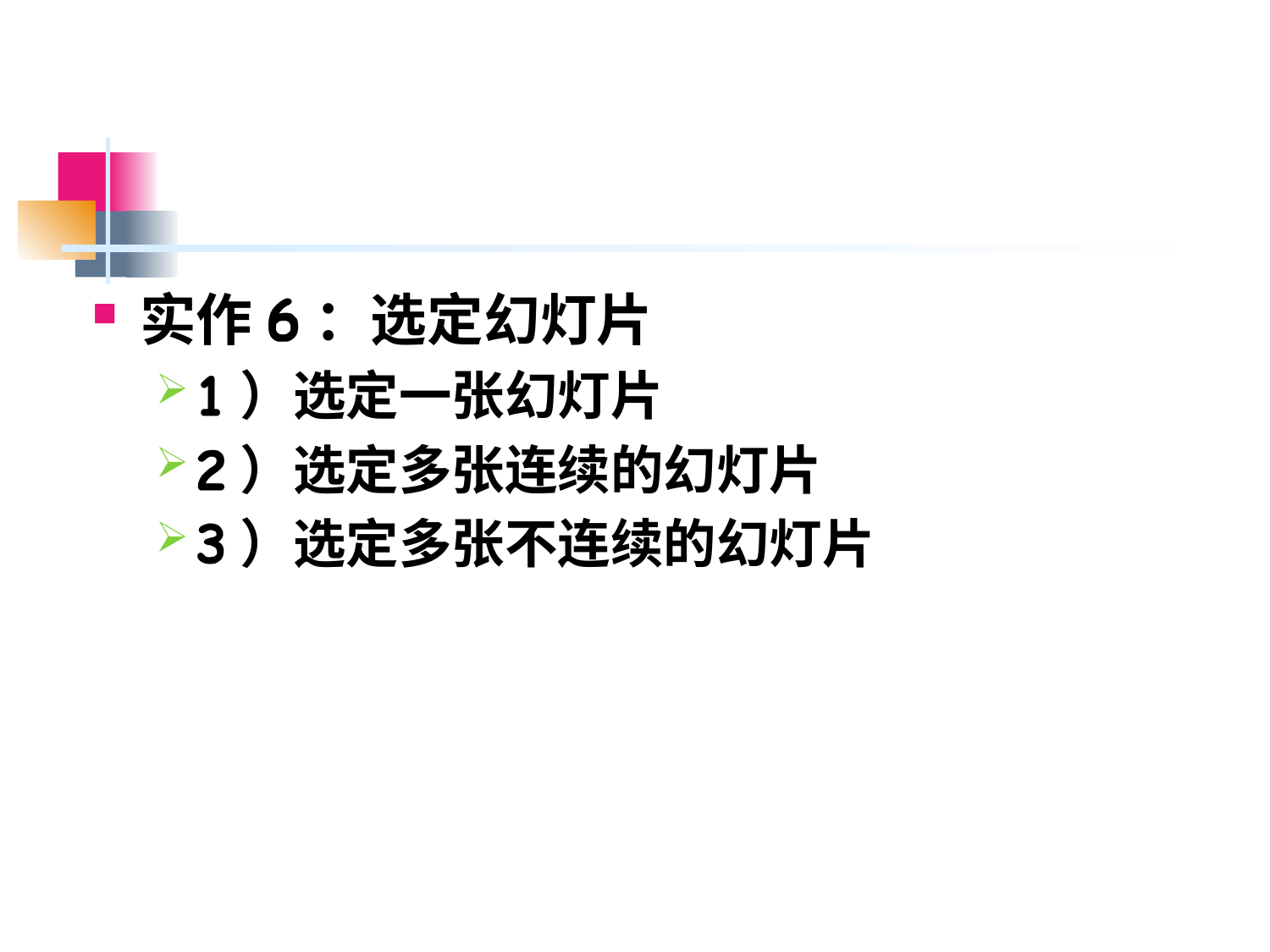

#
实作6：选定幻灯片
1）选定一张幻灯片
2）选定多张连续的幻灯片
3）选定多张不连续的幻灯片